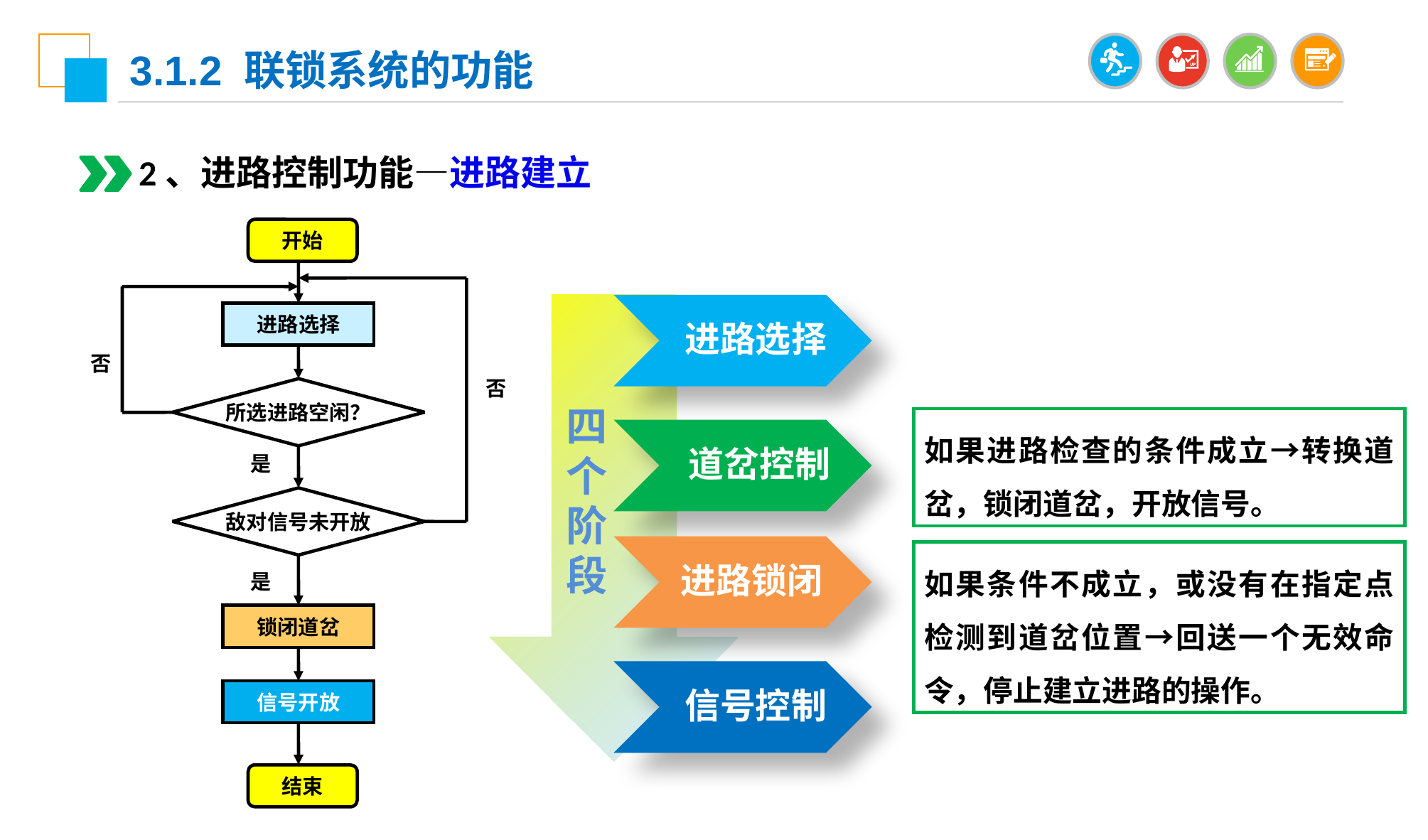

3.1.2 联锁系统的功能
2、进路控制功能—进路建立

开始

进路选择
否

否
所选进路空闲？

是

敌对信号未开放

是
锁闭道岔

信号开放

结束

进路选择
四个阶段
如果进路检查的条件成立→转换道岔，锁闭道岔，开放信号。

道岔控制

进路锁闭
如果条件不成立，或没有在指定点检测到道岔位置→回送一个无效命令，停止建立进路的操作。

信号控制